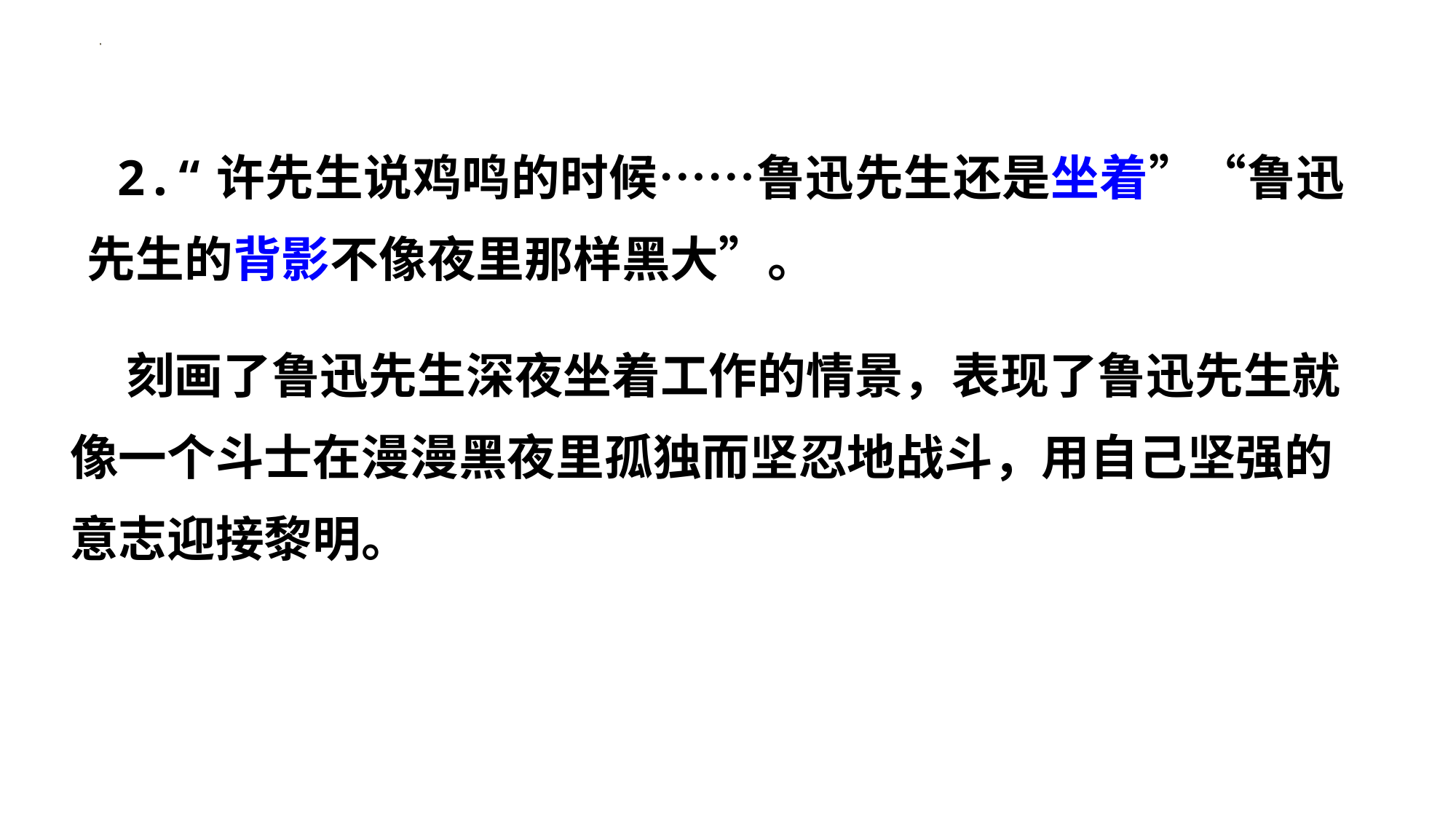

2.“许先生说鸡鸣的时候……鲁迅先生还是坐着”“鲁迅先生的背影不像夜里那样黑大”。
    刻画了鲁迅先生深夜坐着工作的情景，表现了鲁迅先生就像一个斗士在漫漫黑夜里孤独而坚忍地战斗，用自己坚强的意志迎接黎明。